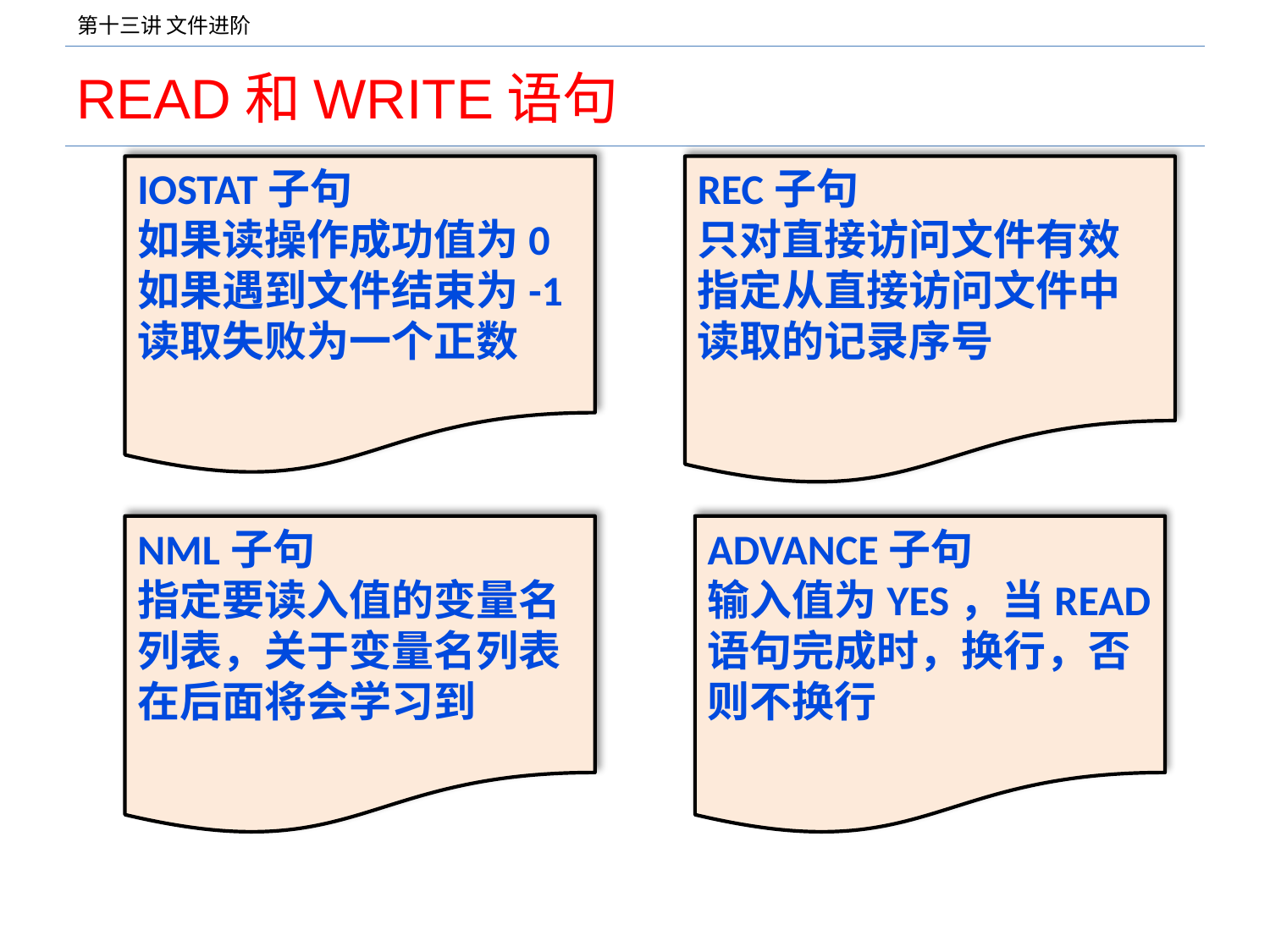

# READ和WRITE语句
IOSTAT子句
如果读操作成功值为0
如果遇到文件结束为-1
读取失败为一个正数
REC子句
只对直接访问文件有效
指定从直接访问文件中读取的记录序号
NML子句
指定要读入值的变量名列表，关于变量名列表在后面将会学习到
ADVANCE子句
输入值为YES，当READ语句完成时，换行，否则不换行